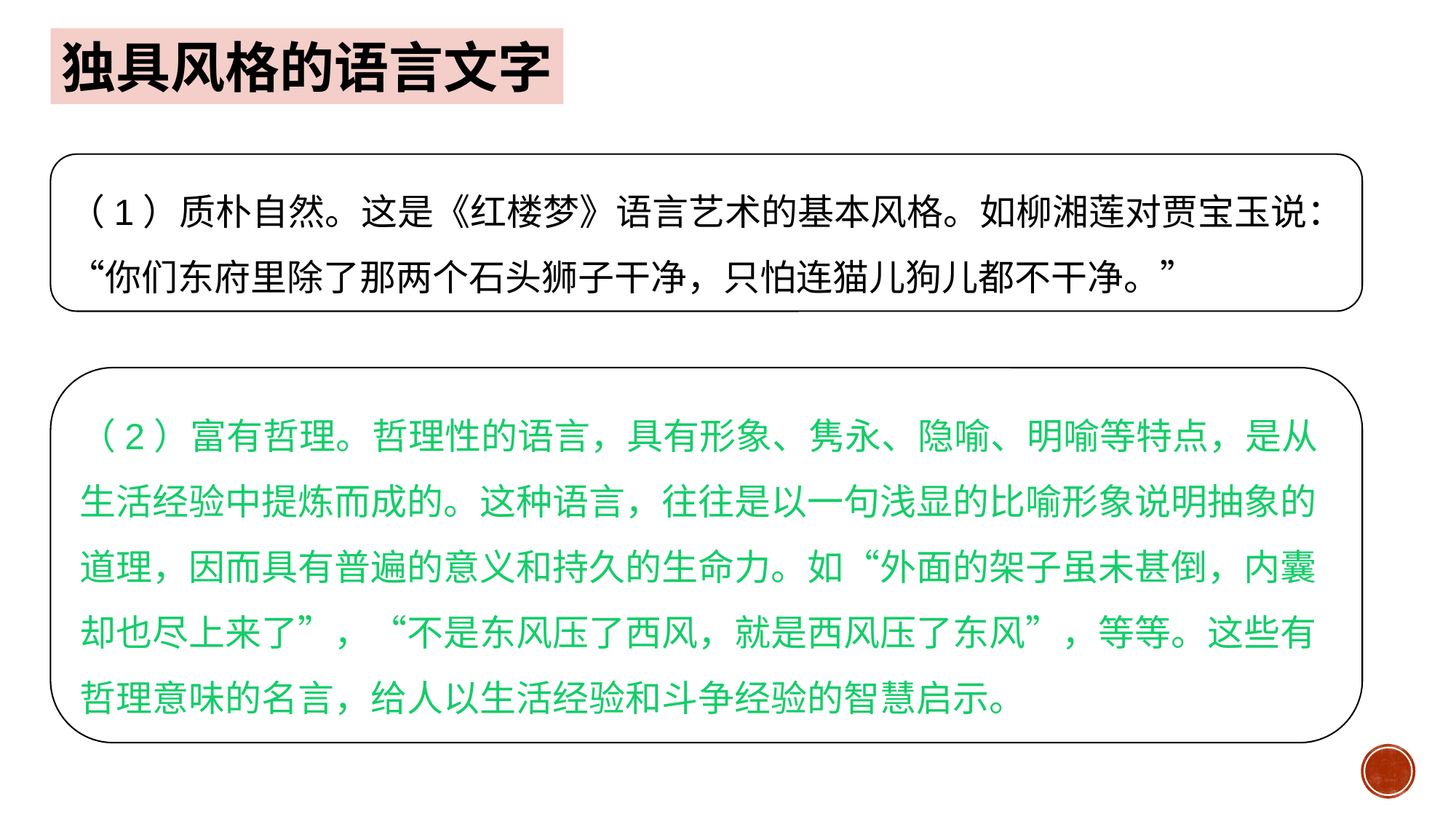

独具风格的语言文字
（1）质朴自然。这是《红楼梦》语言艺术的基本风格。如柳湘莲对贾宝玉说：“你们东府里除了那两个石头狮子干净，只怕连猫儿狗儿都不干净。”
（2）富有哲理。哲理性的语言，具有形象、隽永、隐喻、明喻等特点，是从生活经验中提炼而成的。这种语言，往往是以一句浅显的比喻形象说明抽象的道理，因而具有普遍的意义和持久的生命力。如“外面的架子虽未甚倒，内囊却也尽上来了”，“不是东风压了西风，就是西风压了东风”，等等。这些有哲理意味的名言，给人以生活经验和斗争经验的智慧启示。